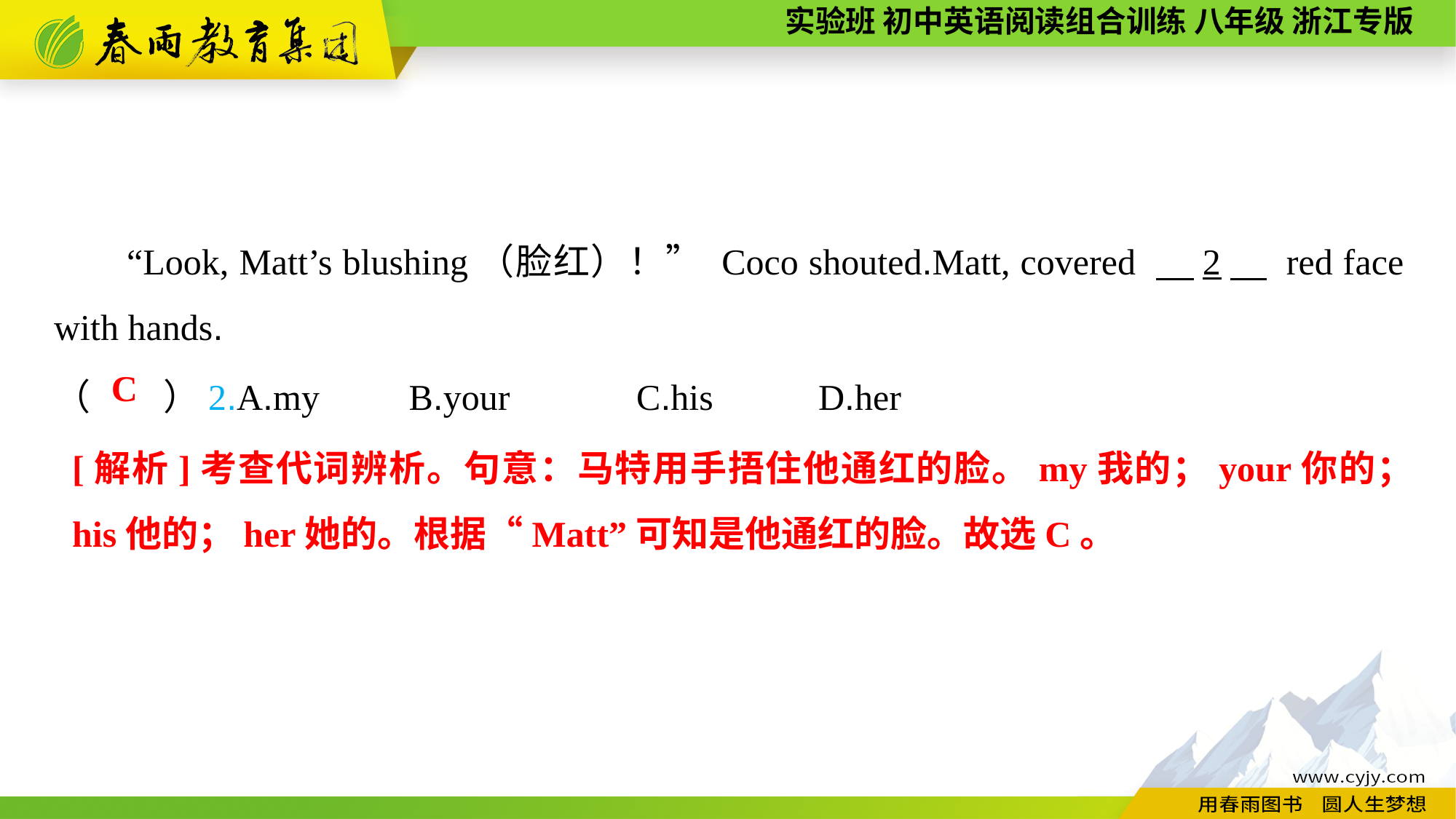

“Look, Matt’s blushing（脸红）！” Coco shouted.Matt, covered 　2　 red face with hands.
（　　）2.A.my	   B.your	    C.his	D.her
C
[解析]考查代词辨析。句意：马特用手捂住他通红的脸。my我的；your你的；his他的；her她的。根据“Matt”可知是他通红的脸。故选C。